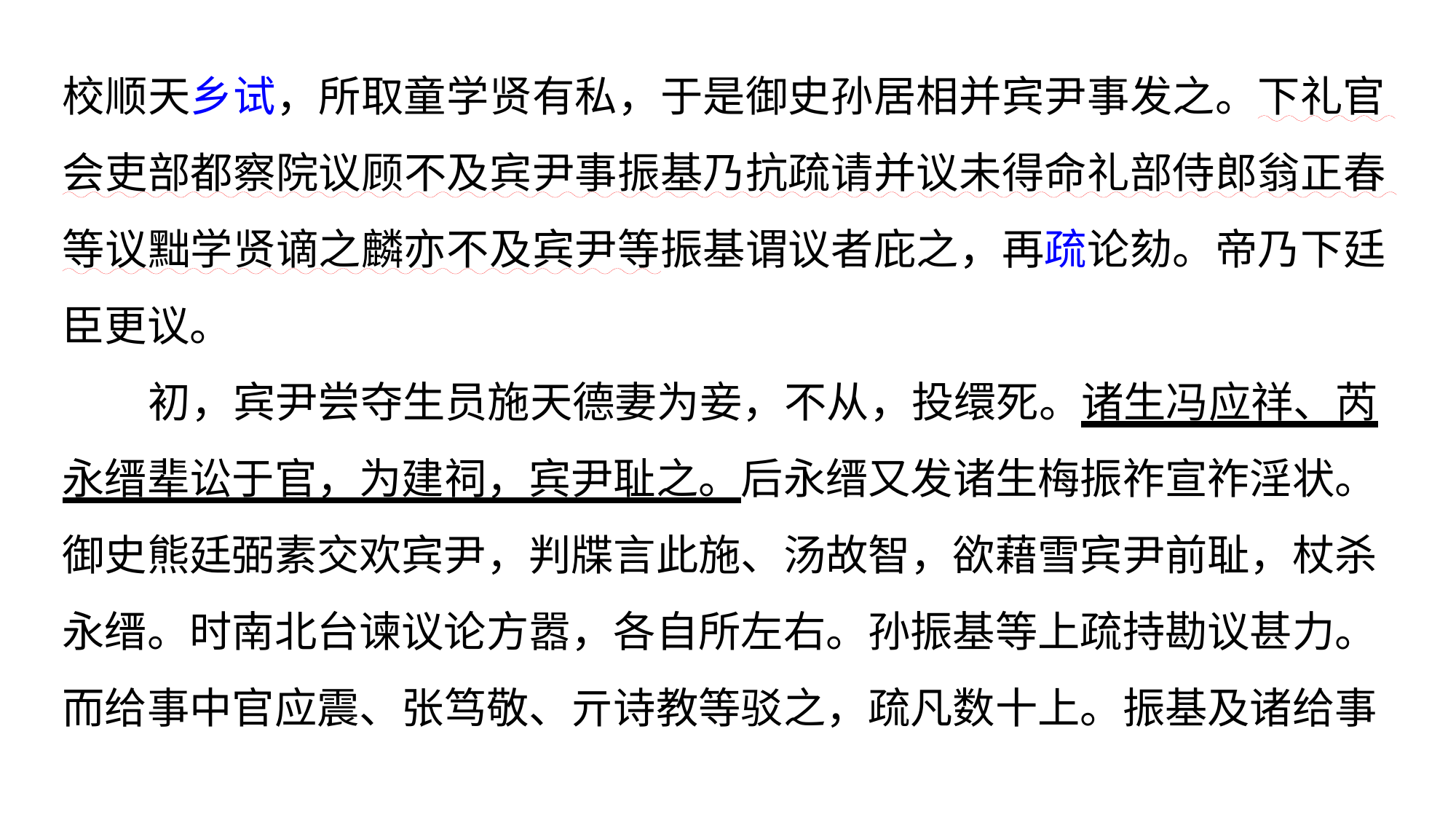

校顺天乡试，所取童学贤有私，于是御史孙居相并宾尹事发之。下礼官会吏部都察院议顾不及宾尹事振基乃抗疏请并议未得命礼部侍郎翁正春等议黜学贤谪之麟亦不及宾尹等振基谓议者庇之，再疏论劾。帝乃下廷臣更议。
初，宾尹尝夺生员施天德妻为妾，不从，投缳死。诸生冯应祥、芮永缙辈讼于官，为建祠，宾尹耻之。后永缙又发诸生梅振祚宣祚淫状。御史熊廷弼素交欢宾尹，判牒言此施、汤故智，欲藉雪宾尹前耻，杖杀永缙。时南北台谏议论方嚣，各自所左右。孙振基等上疏持勘议甚力。而给事中官应震、张笃敬、亓诗教等驳之，疏凡数十上。振基及诸给事